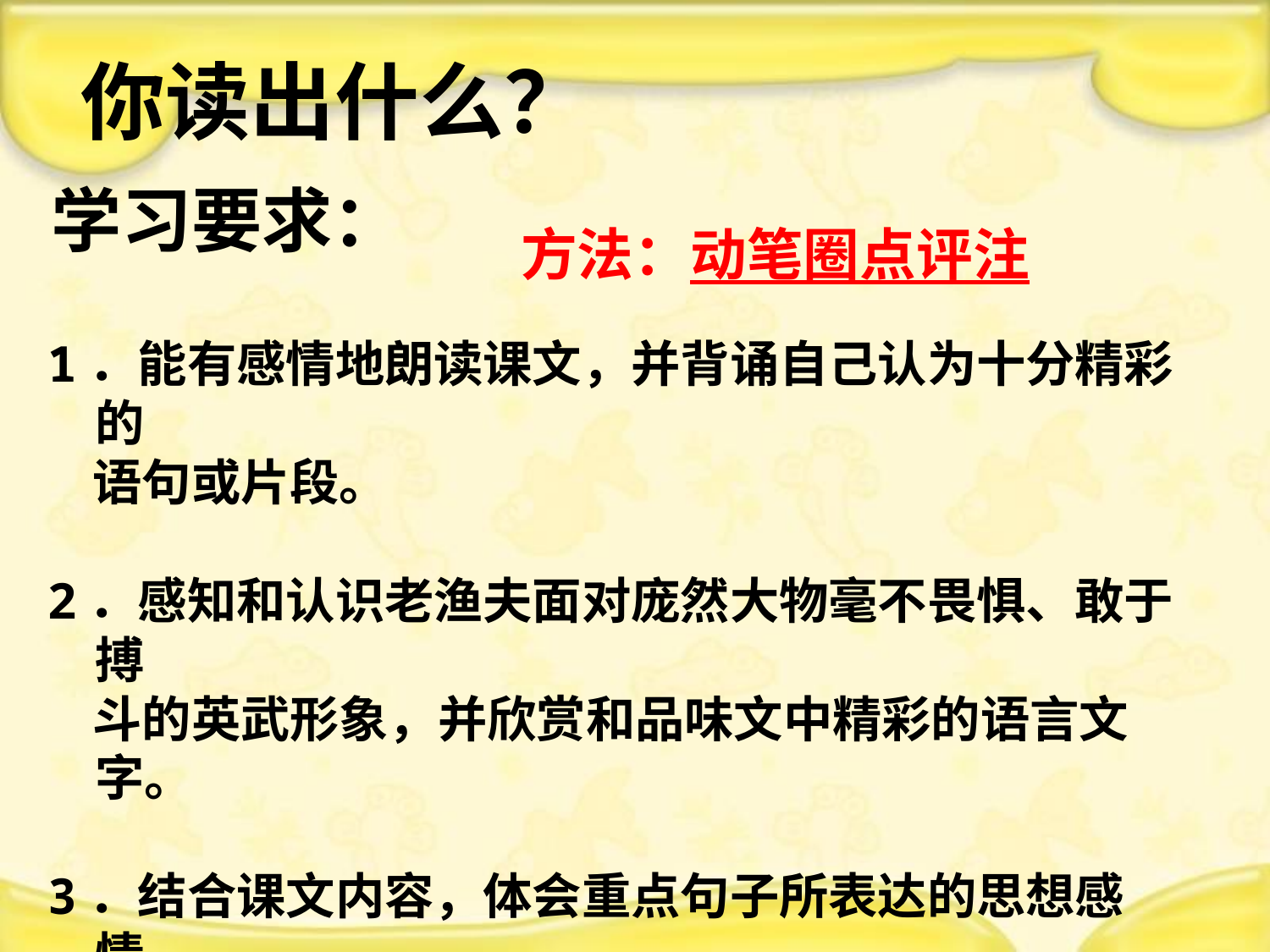

# 你读出什么？
学习要求：
方法：动笔圈点评注
1．能有感情地朗读课文，并背诵自己认为十分精彩的
   语句或片段。

2．感知和认识老渔夫面对庞然大物毫不畏惧、敢于搏
   斗的英武形象，并欣赏和品味文中精彩的语言文字。

3．结合课文内容，体会重点句子所表达的思想感情。

4．课外阅读，深入认识《老人与海》这一名著的价值。